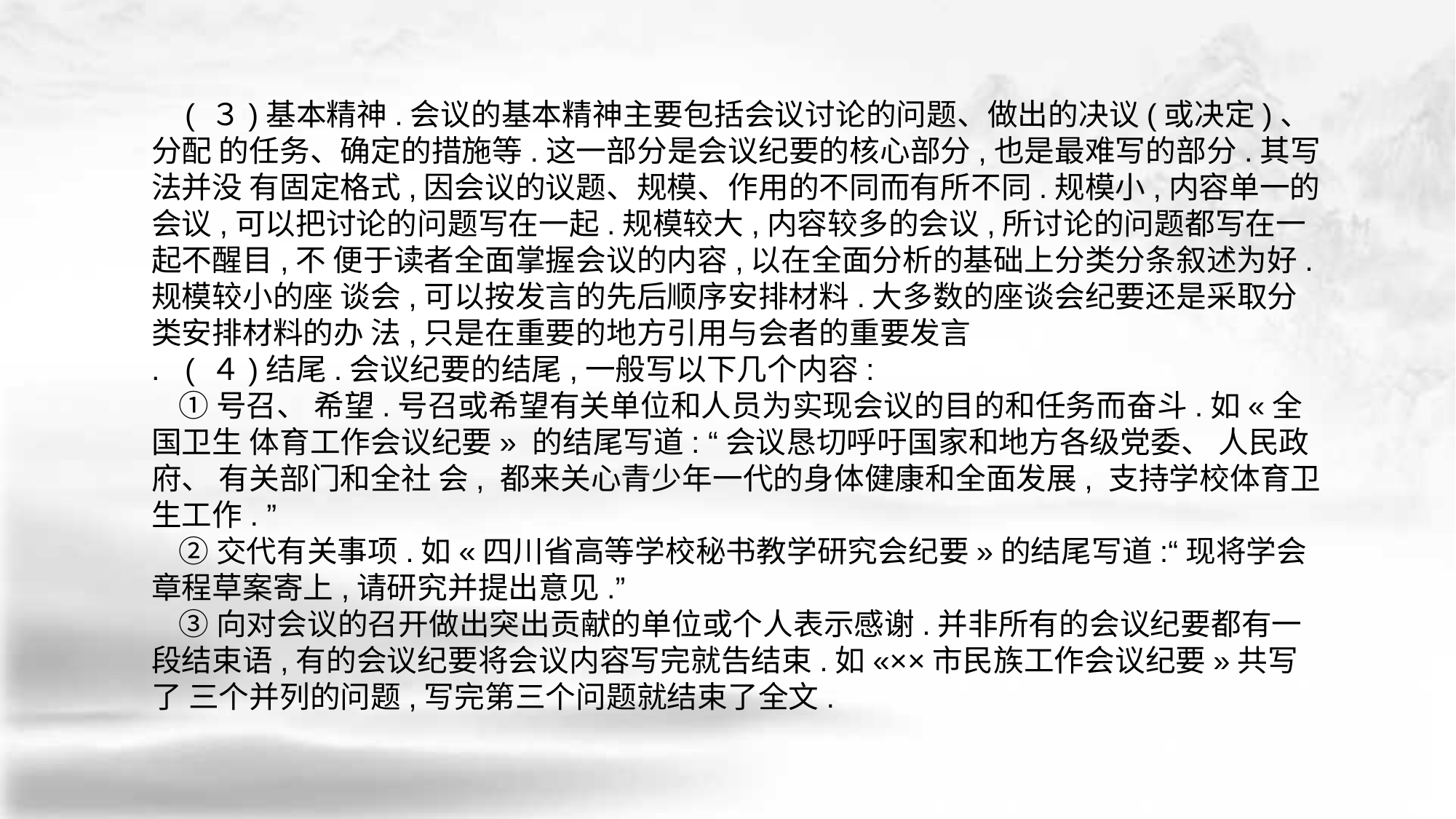

( ３)基本精神.会议的基本精神主要包括会议讨论的问题、做出的决议(或决定)、分配 的任务、确定的措施等.这一部分是会议纪要的核心部分,也是最难写的部分.其写法并没 有固定格式,因会议的议题、规模、作用的不同而有所不同.规模小,内容单一的会议,可以把讨论的问题写在一起.规模较大,内容较多的会议,所讨论的问题都写在一起不醒目,不 便于读者全面掌握会议的内容,以在全面分析的基础上分类分条叙述为好.规模较小的座 谈会,可以按发言的先后顺序安排材料.大多数的座谈会纪要还是采取分类安排材料的办 法,只是在重要的地方引用与会者的重要发言
.   ( ４)结尾.会议纪要的结尾,一般写以下几个内容:
    ①号召、 希望.号召或希望有关单位和人员为实现会议的目的和任务而奋斗.如«全国卫生 体育工作会议纪要» 的结尾写道: “会议恳切呼吁国家和地方各级党委、 人民政府、 有关部门和全社 会, 都来关心青少年一代的身体健康和全面发展, 支持学校体育卫生工作. ”
    ②交代有关事项.如«四川省高等学校秘书教学研究会纪要»的结尾写道:“现将学会章程草案寄上,请研究并提出意见.”
    ③向对会议的召开做出突出贡献的单位或个人表示感谢.并非所有的会议纪要都有一 段结束语,有的会议纪要将会议内容写完就告结束.如«××市民族工作会议纪要»共写了 三个并列的问题,写完第三个问题就结束了全文.